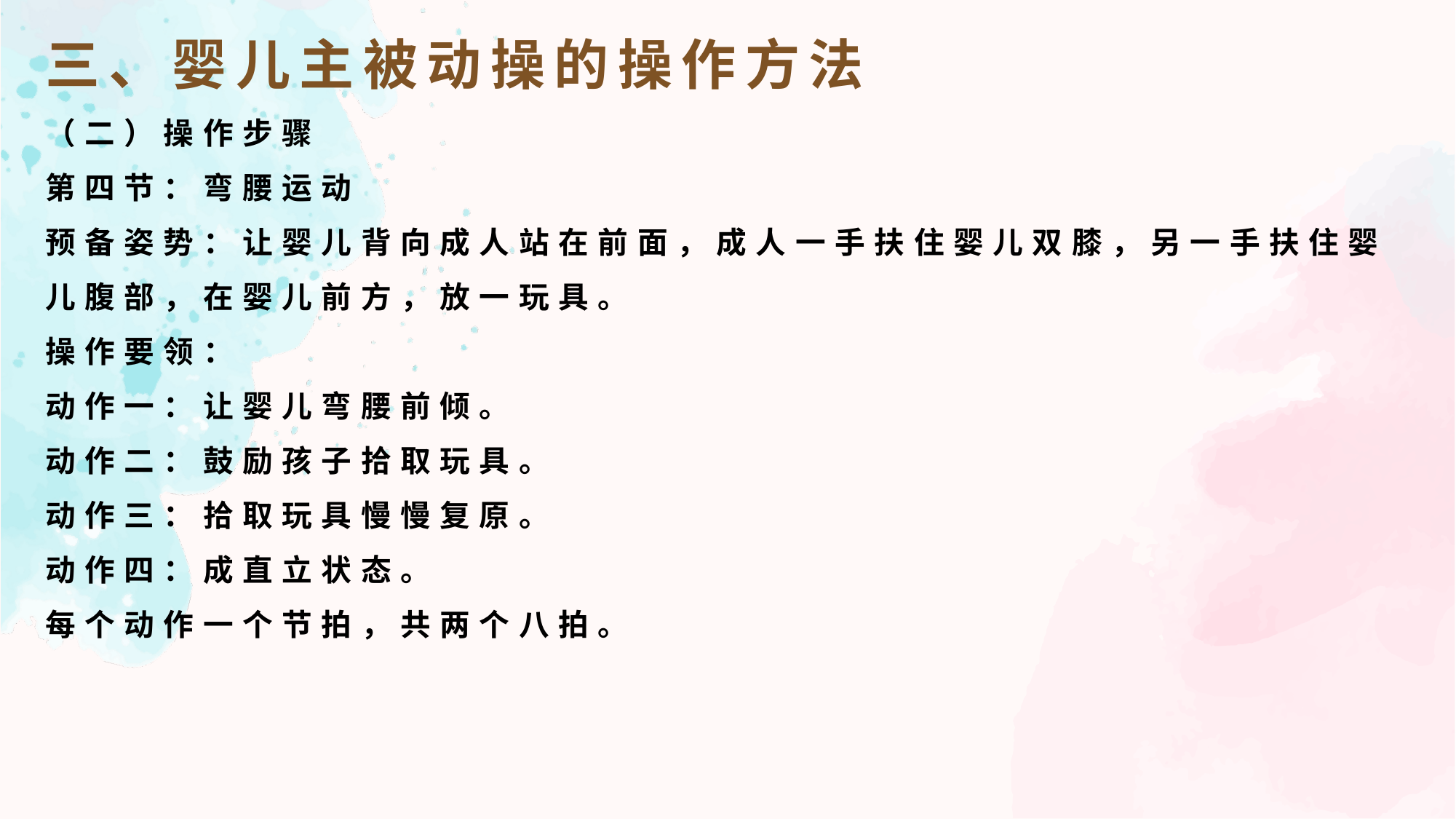

三、婴儿主被动操的操作方法
（二）操作步骤
第四节：弯腰运动
预备姿势：让婴儿背向成人站在前面，成人一手扶住婴儿双膝，另一手扶住婴儿腹部，在婴儿前方，放一玩具。
操作要领：
动作一：让婴儿弯腰前倾。
动作二：鼓励孩子拾取玩具。
动作三：拾取玩具慢慢复原。
动作四：成直立状态。
每个动作一个节拍，共两个八拍。